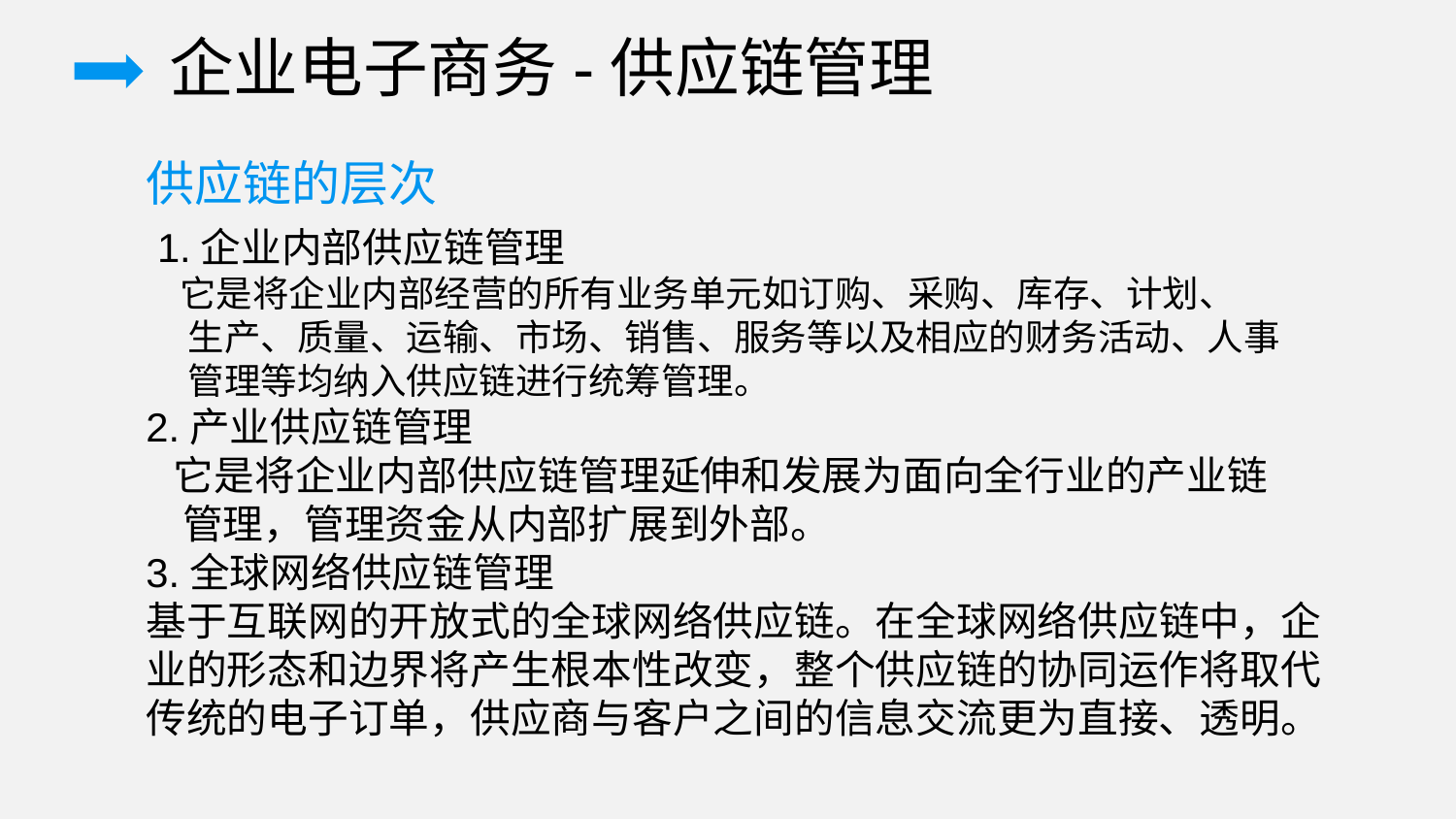

企业电子商务-供应链管理
供应链的层次

 1.企业内部供应链管理
   它是将企业内部经营的所有业务单元如订购、采购、库存、计划、
    生产、质量、运输、市场、销售、服务等以及相应的财务活动、人事
    管理等均纳入供应链进行统筹管理。
2.产业供应链管理
  它是将企业内部供应链管理延伸和发展为面向全行业的产业链
   管理，管理资金从内部扩展到外部。
3.全球网络供应链管理
基于互联网的开放式的全球网络供应链。在全球网络供应链中，企业的形态和边界将产生根本性改变，整个供应链的协同运作将取代传统的电子订单，供应商与客户之间的信息交流更为直接、透明。